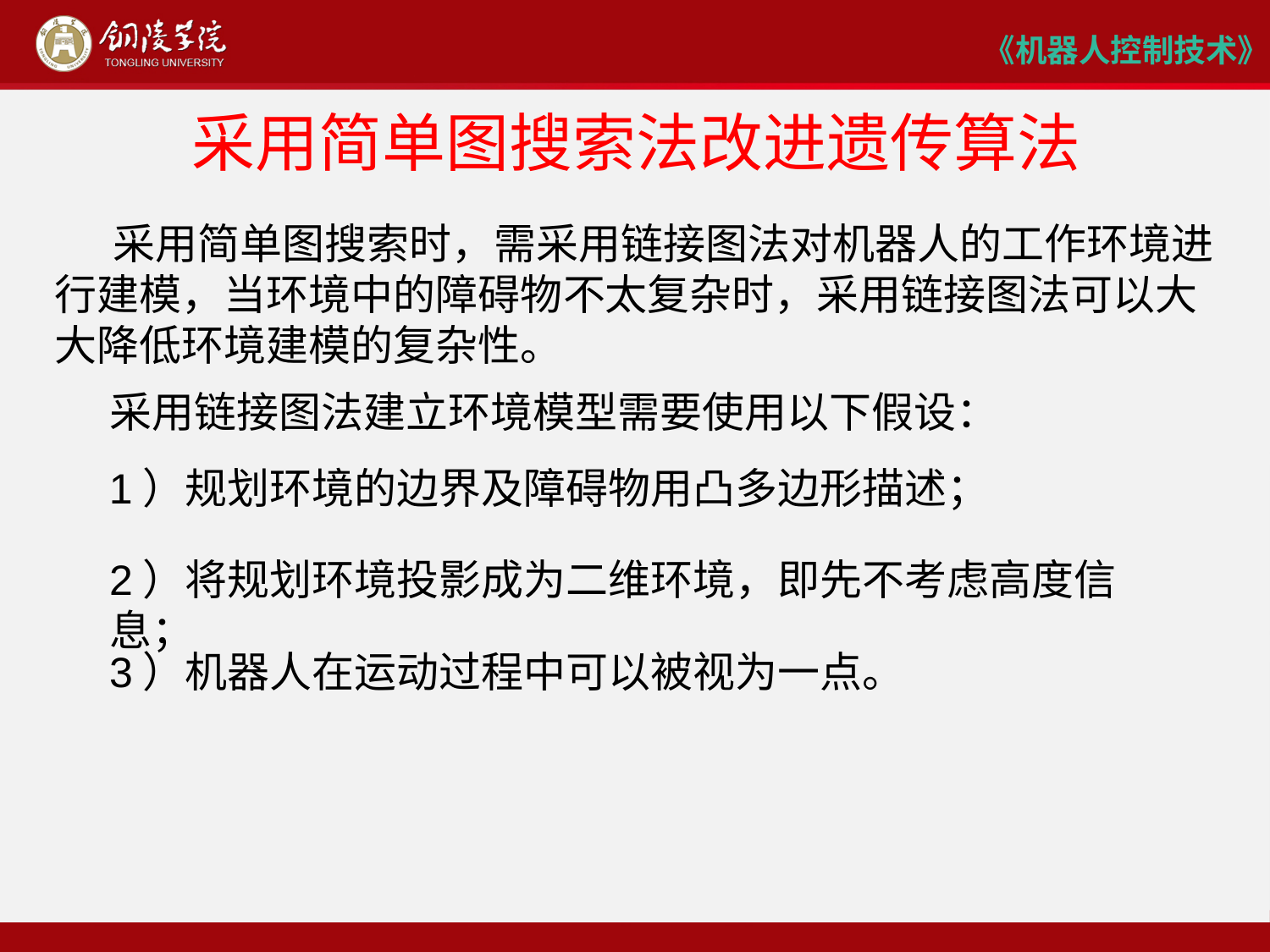

# 采用简单图搜索法改进遗传算法
       采用简单图搜索时，需采用链接图法对机器人的工作环境进行建模，当环境中的障碍物不太复杂时，采用链接图法可以大大降低环境建模的复杂性。
采用链接图法建立环境模型需要使用以下假设：
1）规划环境的边界及障碍物用凸多边形描述；
2）将规划环境投影成为二维环境，即先不考虑高度信息；
3）机器人在运动过程中可以被视为一点。